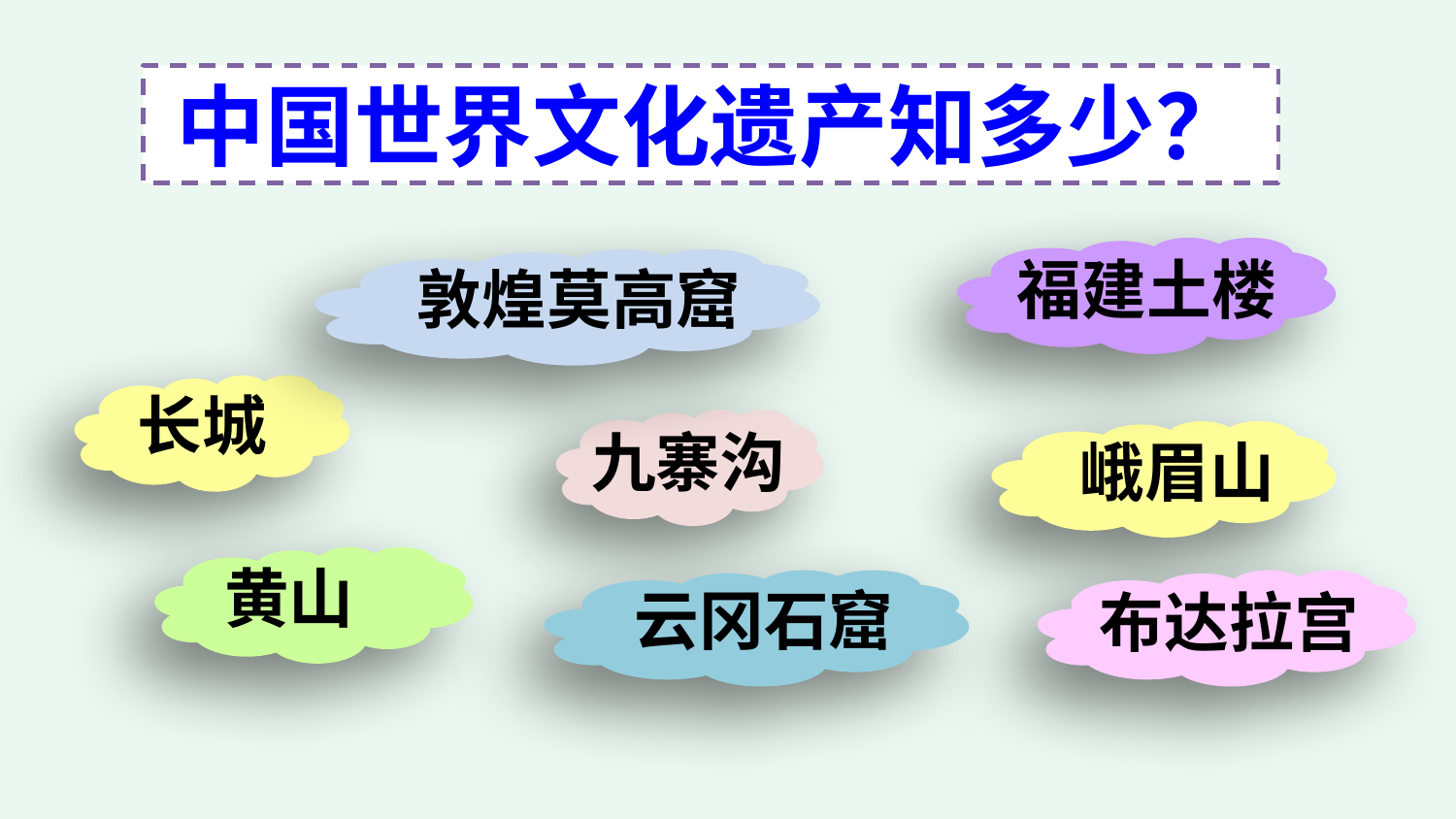

中国世界文化遗产知多少？

 福建土楼

敦煌莫高窟

长城

九寨沟

峨眉山

黄山

云冈石窟

 布达拉宫